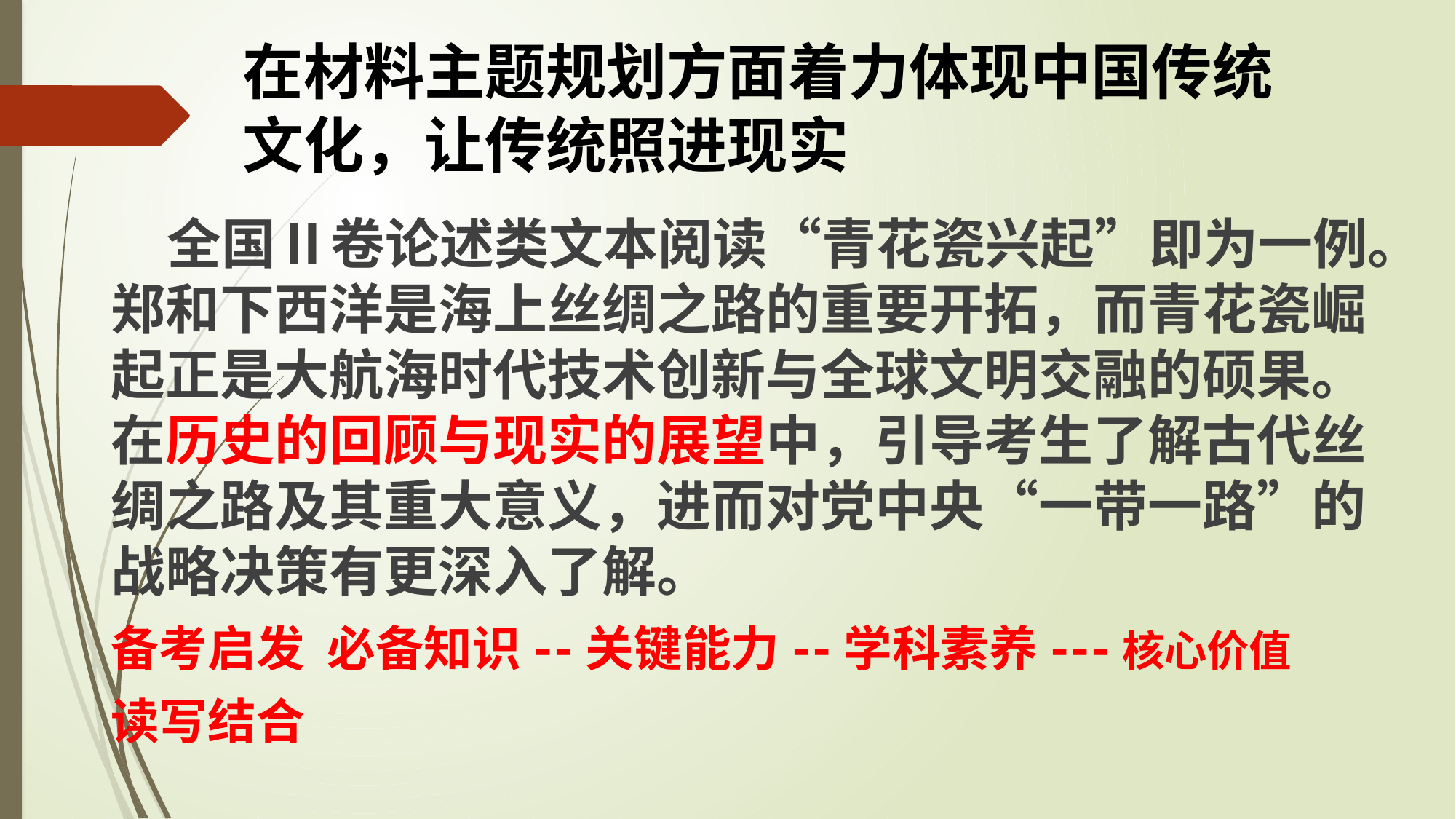

在材料主题规划方面着力体现中国传统文化，让传统照进现实
    全国Ⅱ卷论述类文本阅读“青花瓷兴起”即为一例。郑和下西洋是海上丝绸之路的重要开拓，而青花瓷崛起正是大航海时代技术创新与全球文明交融的硕果。在历史的回顾与现实的展望中，引导考生了解古代丝绸之路及其重大意义，进而对党中央“一带一路”的战略决策有更深入了解。
备考启发  必备知识--关键能力--学科素养---核心价值
读写结合